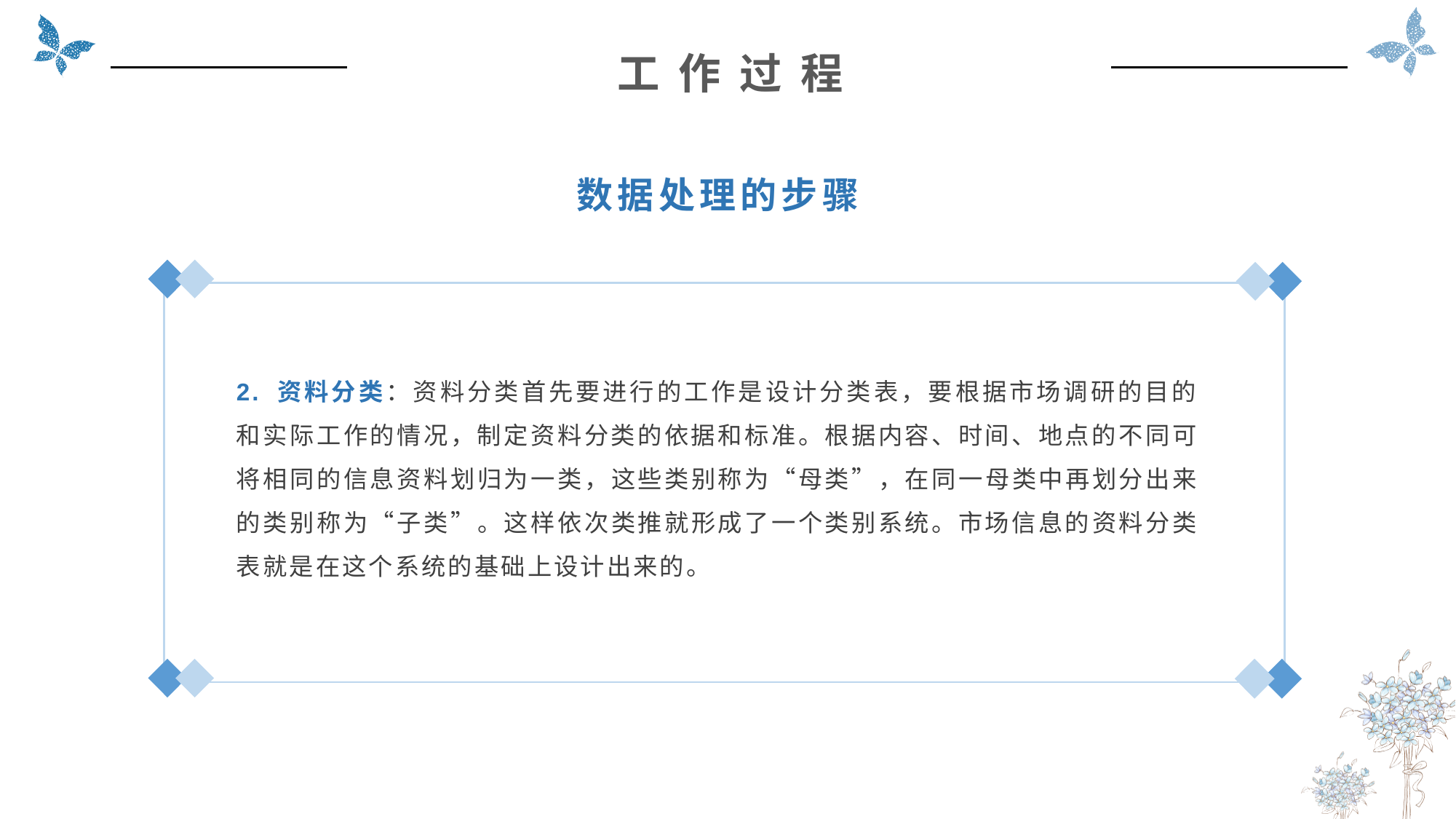

工 作 过 程
数据处理的步骤

2. 资料分类：资料分类首先要进行的工作是设计分类表，要根据市场调研的目的和实际工作的情况，制定资料分类的依据和标准。根据内容、时间、地点的不同可将相同的信息资料划归为一类，这些类别称为“母类”，在同一母类中再划分出来的类别称为“子类”。这样依次类推就形成了一个类别系统。市场信息的资料分类表就是在这个系统的基础上设计出来的。